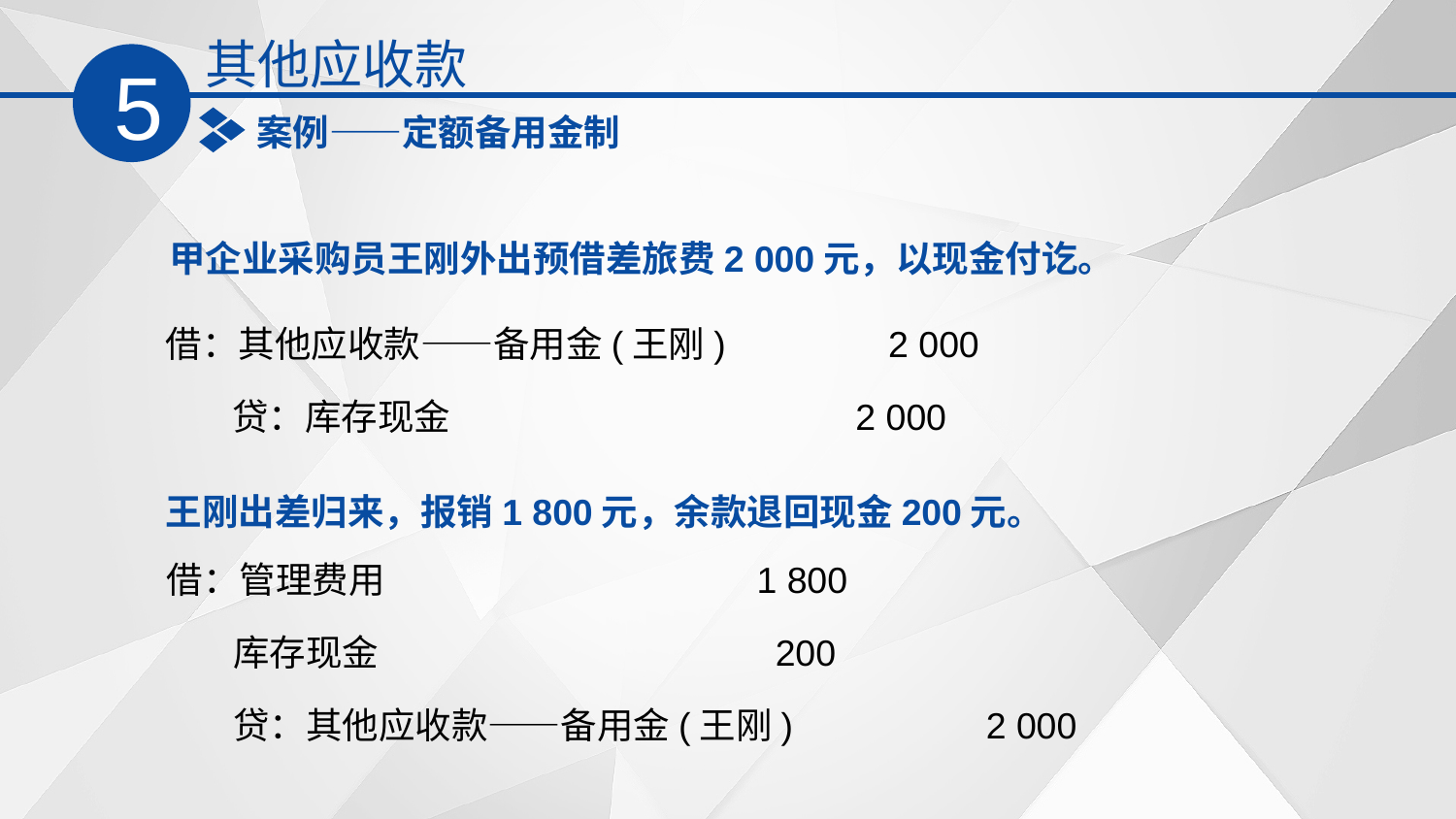

其他应收款
5

案例——定额备用金制

甲企业采购员王刚外出预借差旅费2 000元，以现金付讫。
借：其他应收款——备用金(王刚)                2 000
       贷：库存现金                                                2 000
王刚出差归来，报销1 800元，余款退回现金200元。
借：管理费用                                            1 800
       库存现金                                               200
       贷：其他应收款——备用金(王刚)                   2 000